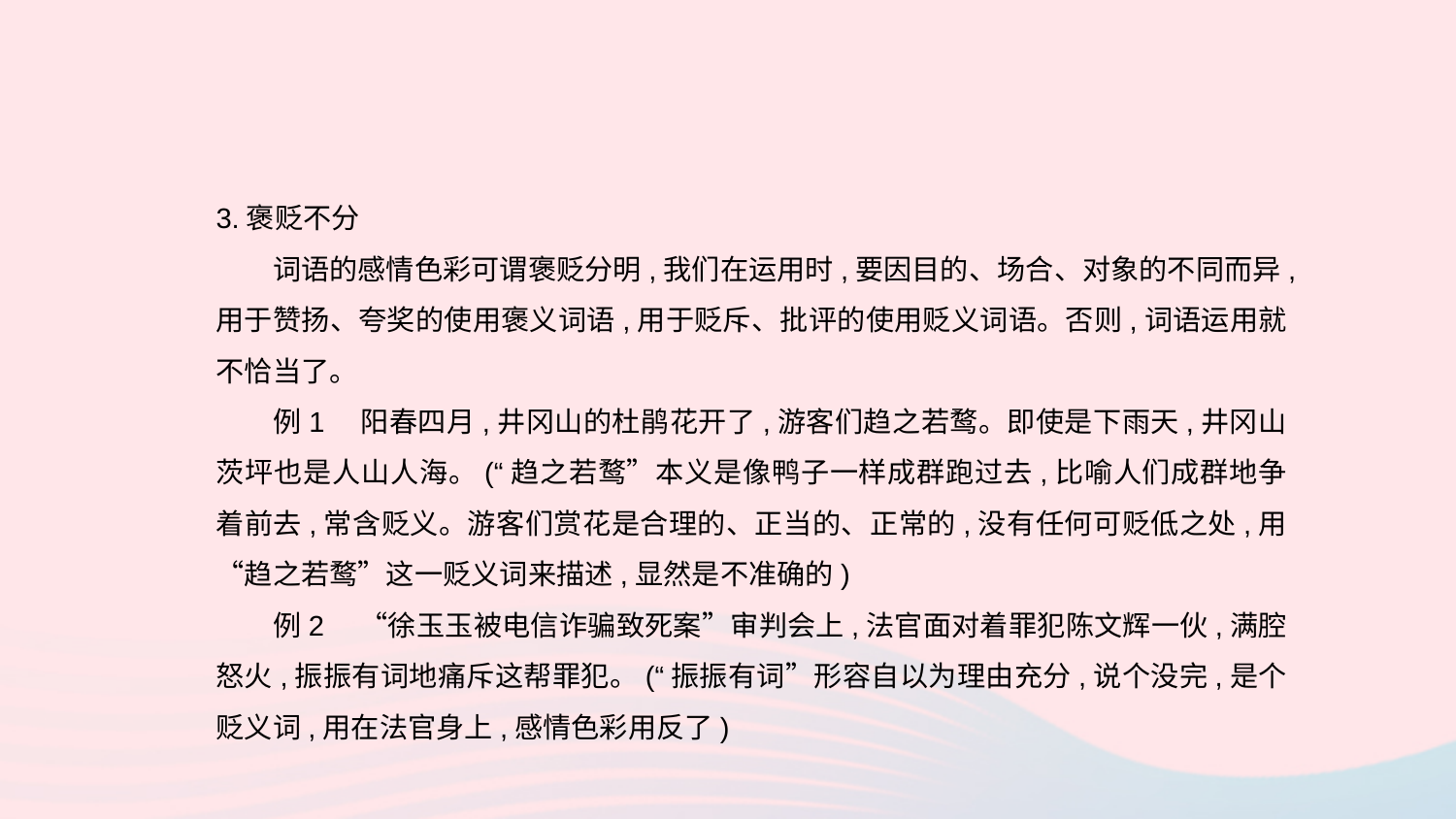

3.褒贬不分
　　词语的感情色彩可谓褒贬分明,我们在运用时,要因目的、场合、对象的不同而异,用于赞扬、夸奖的使用褒义词语,用于贬斥、批评的使用贬义词语。否则,词语运用就不恰当了。
　　例1　阳春四月,井冈山的杜鹃花开了,游客们趋之若鹜。即使是下雨天,井冈山茨坪也是人山人海。(“趋之若鹜”本义是像鸭子一样成群跑过去,比喻人们成群地争着前去,常含贬义。游客们赏花是合理的、正当的、正常的,没有任何可贬低之处,用“趋之若鹜”这一贬义词来描述,显然是不准确的)
　　例2　“徐玉玉被电信诈骗致死案”审判会上,法官面对着罪犯陈文辉一伙,满腔怒火,振振有词地痛斥这帮罪犯。(“振振有词”形容自以为理由充分,说个没完,是个贬义词,用在法官身上,感情色彩用反了)